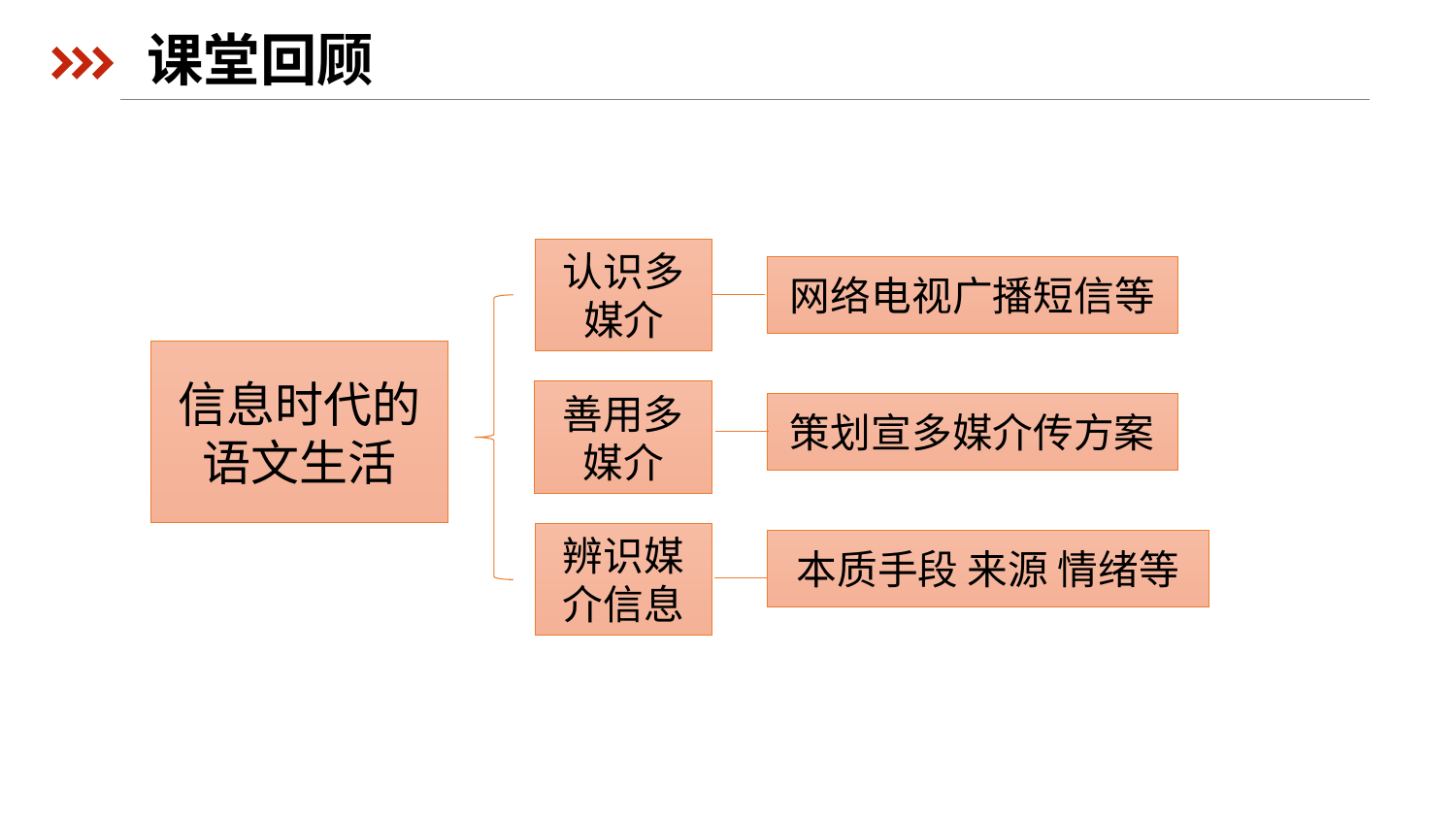

课堂回顾

认识多媒介
网络电视广播短信等

信息时代的语文生活
善用多媒介
策划宣多媒介传方案
辨识媒介信息
本质手段 来源 情绪等